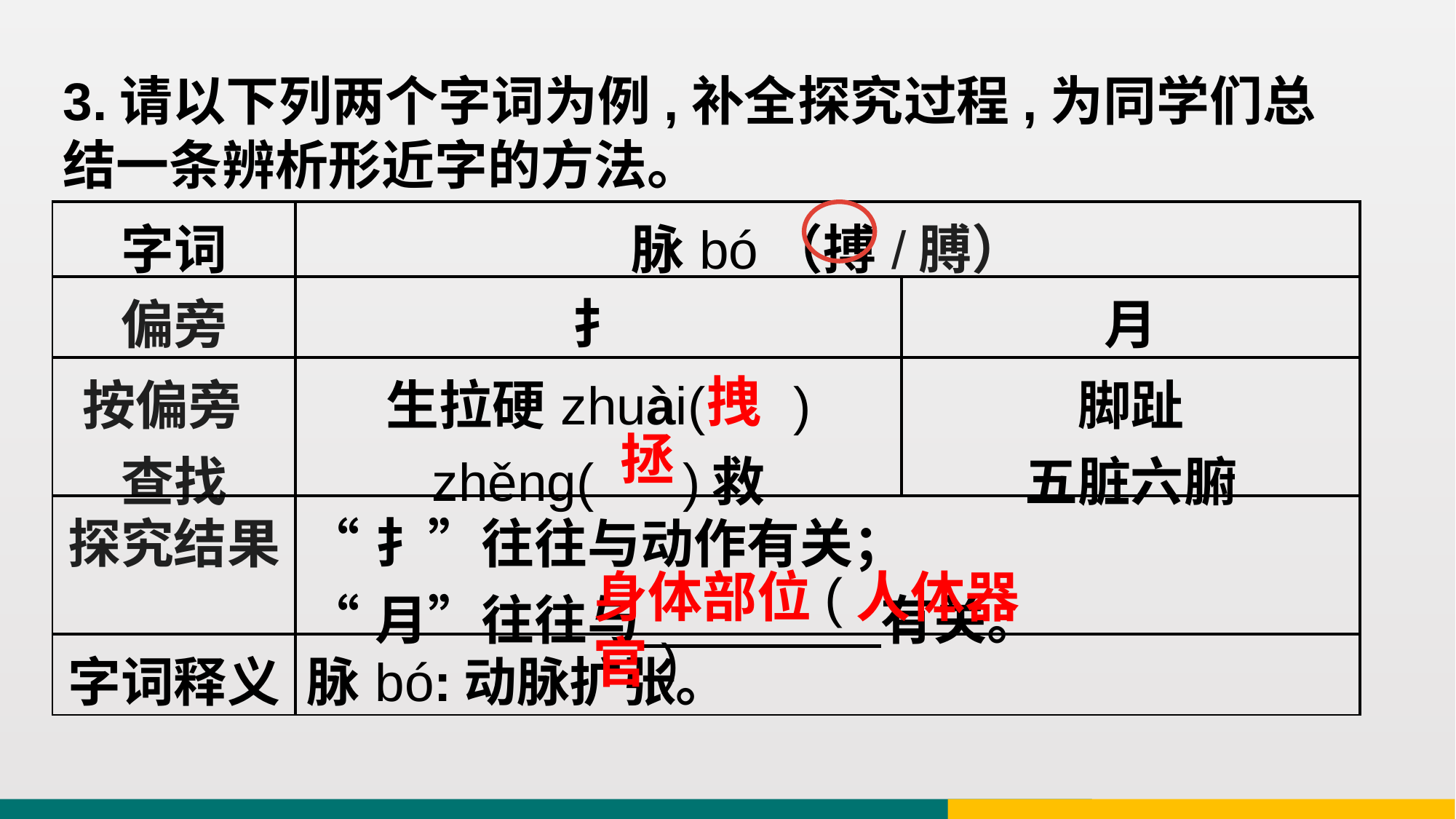

3.请以下列两个字词为例,补全探究过程,为同学们总结一条辨析形近字的方法。
| 字词 | 脉bó（搏/膊） |  |
| --- | --- | --- |
| 偏旁 | 扌 | 月 |
| 按偏旁 查找 | 生拉硬zhuài( ) zhěng( )救 | 脚趾 五脏六腑 |
| 探究结果 | “扌”往往与动作有关； “月”往往与 有关。 |  |
| 字词释义 | 脉bó:动脉扩张。 |  |

拽
拯
身体部位(人体器官)